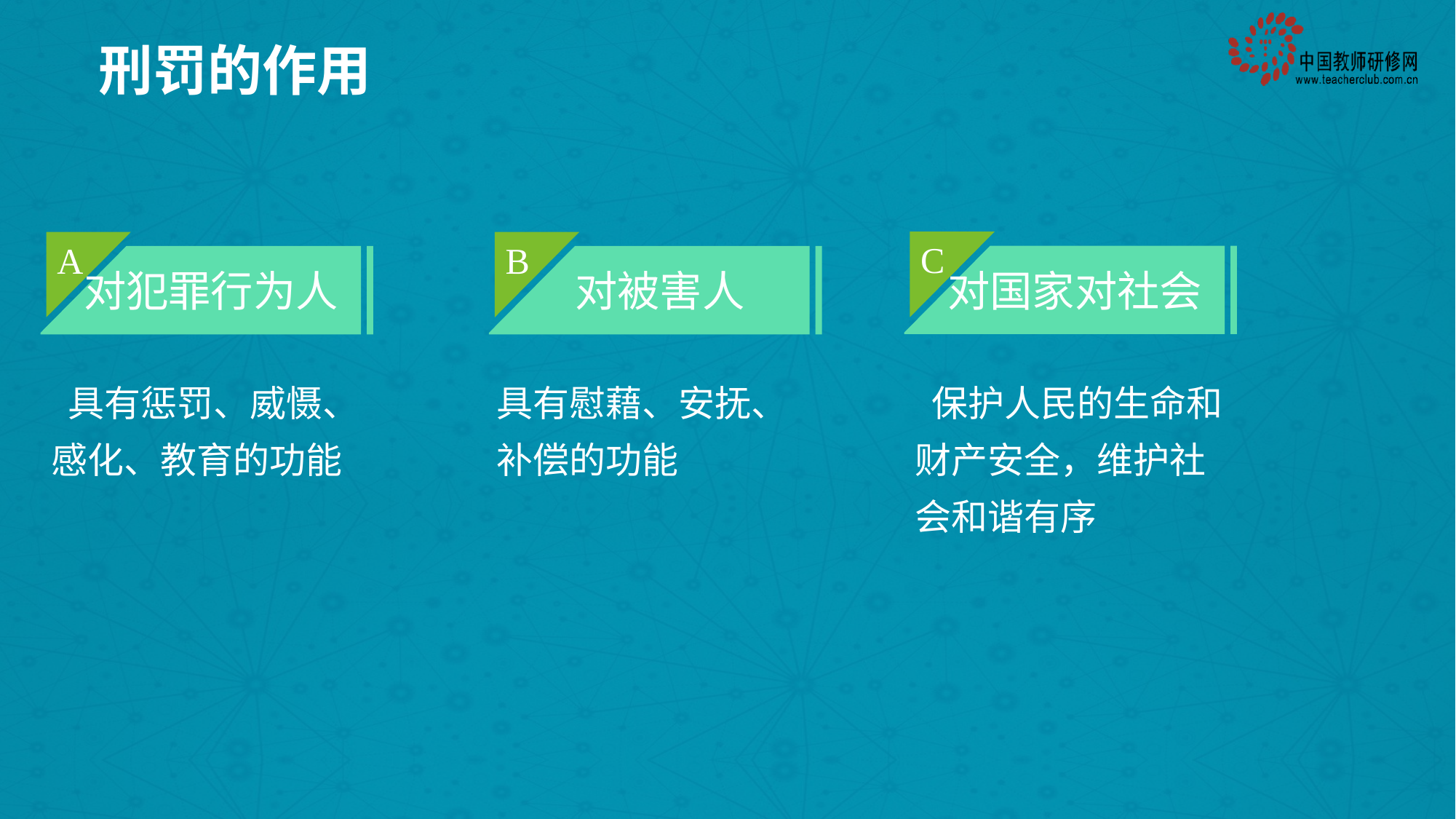

# 刑罚的作用
C
对国家对社会
 保护人民的生命和财产安全，维护社会和谐有序
A
对犯罪行为人
 具有惩罚、威慑、感化、教育的功能
B
对被害人
具有慰藉、安抚、补偿的功能